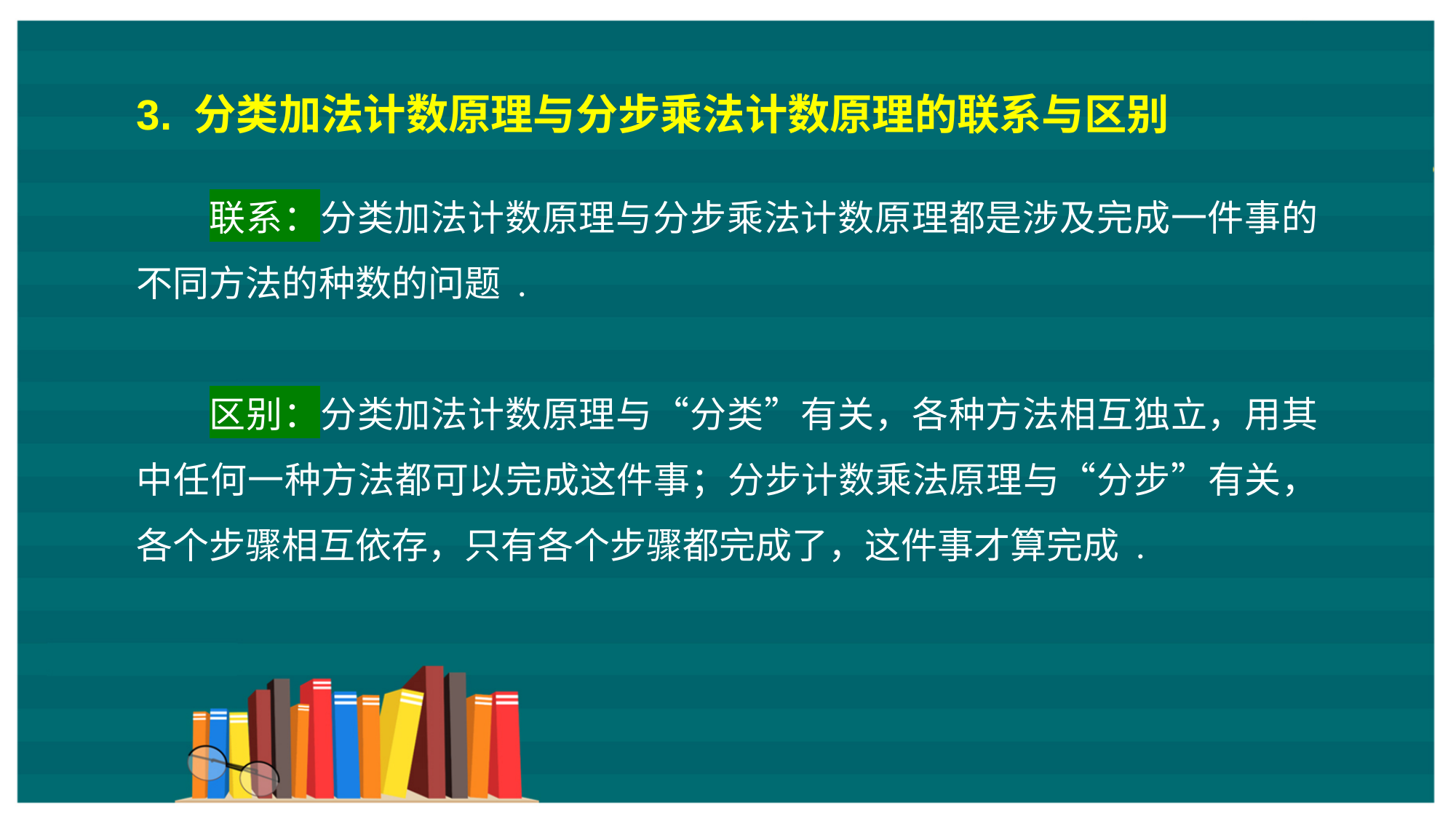

3. 分类加法计数原理与分步乘法计数原理的联系与区别
联系：分类加法计数原理与分步乘法计数原理都是涉及完成一件事的不同方法的种数的问题 .

区别：分类加法计数原理与“分类”有关，各种方法相互独立，用其中任何一种方法都可以完成这件事；分步计数乘法原理与“分步”有关，各个步骤相互依存，只有各个步骤都完成了，这件事才算完成 .